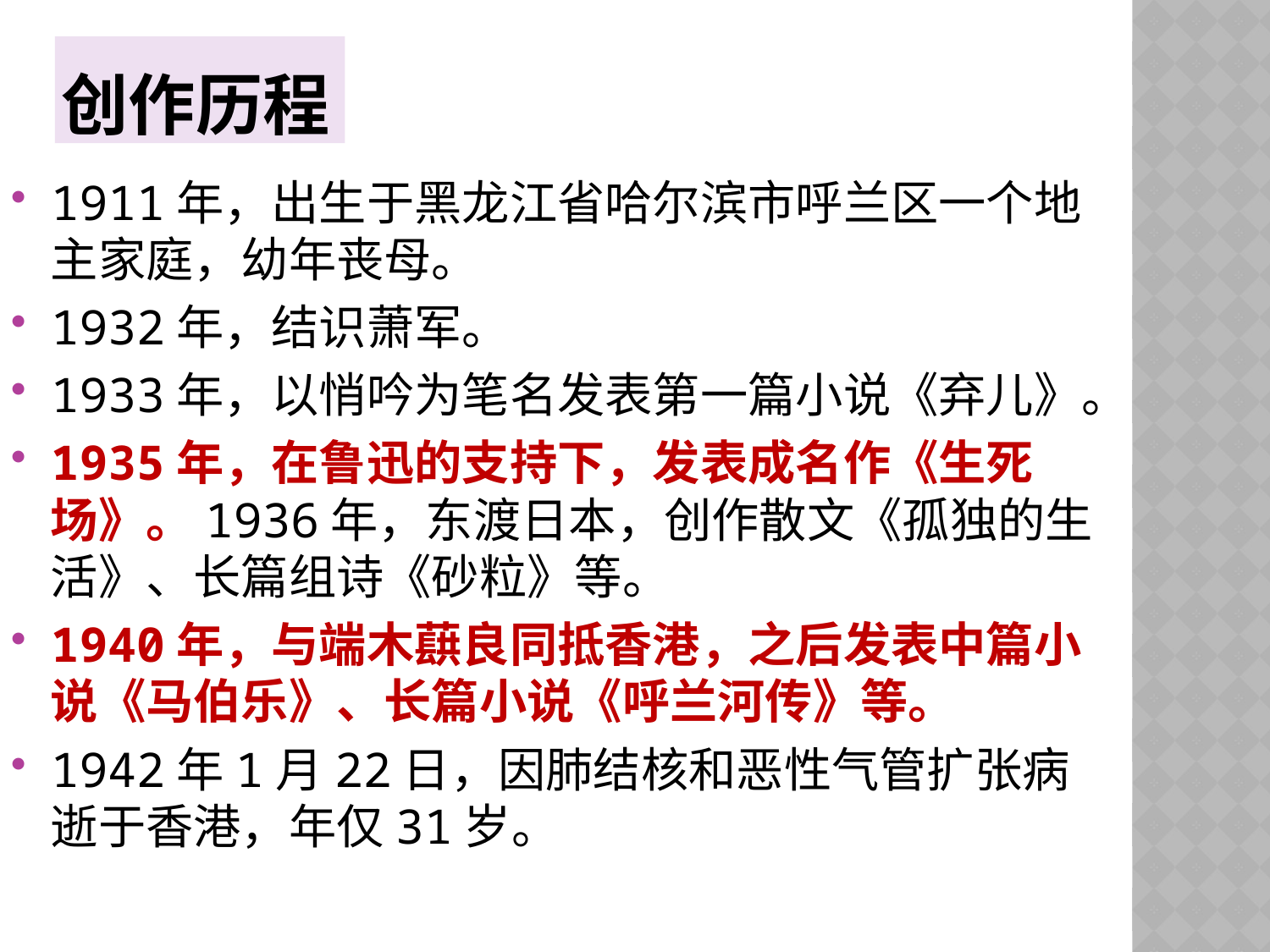

# 创作历程
1911年，出生于黑龙江省哈尔滨市呼兰区一个地主家庭，幼年丧母。
1932年，结识萧军。
1933年，以悄吟为笔名发表第一篇小说《弃儿》。
1935年，在鲁迅的支持下，发表成名作《生死场》。1936年，东渡日本，创作散文《孤独的生活》、长篇组诗《砂粒》等。
1940年，与端木蕻良同抵香港，之后发表中篇小说《马伯乐》、长篇小说《呼兰河传》等。
1942年1月22日，因肺结核和恶性气管扩张病逝于香港，年仅31岁。